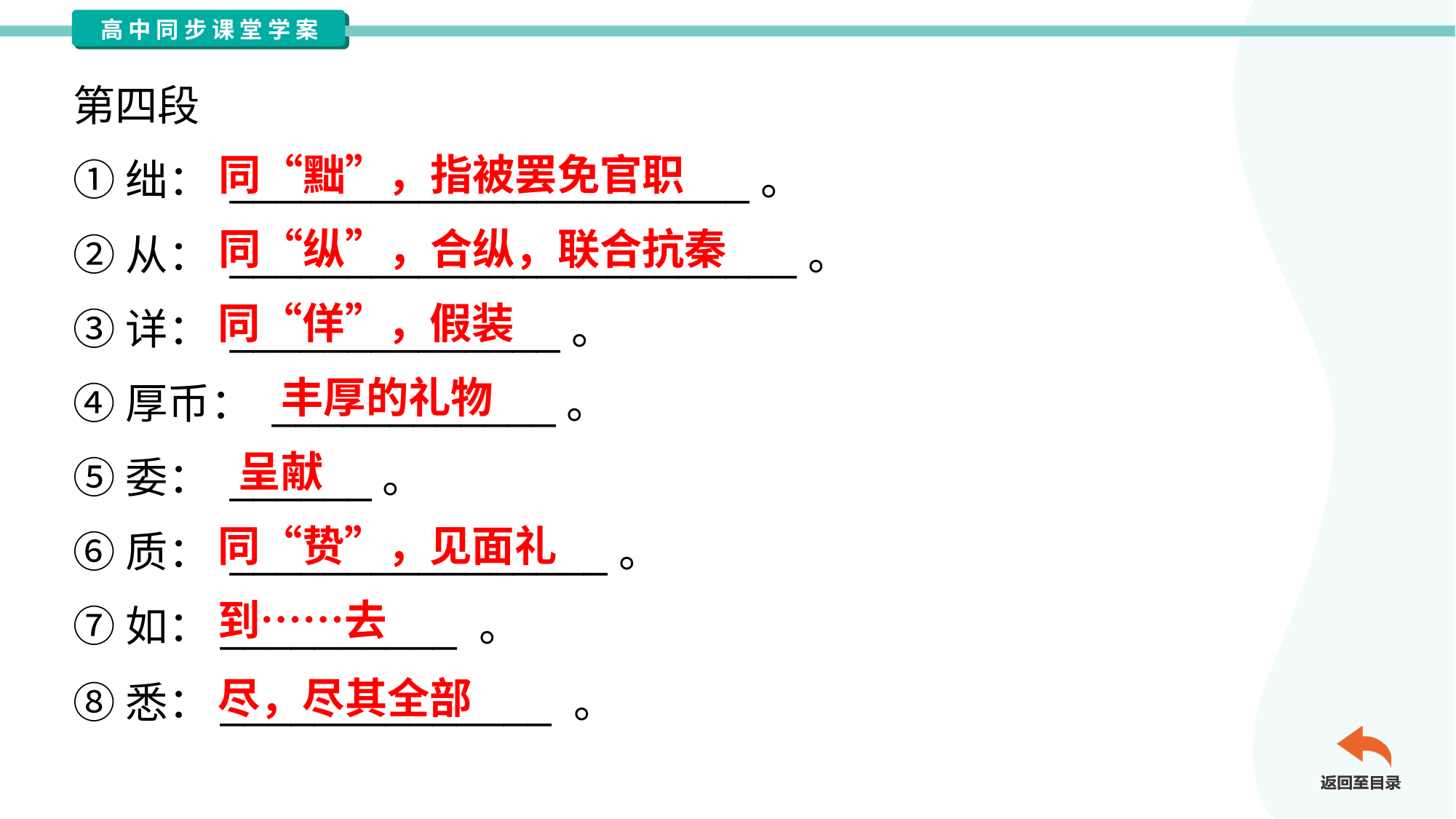

第四段
①绌： ______________________。
②从： ________________________。
③详： ______________。
④厚币： ____________。
⑤委： ______。
⑥质： ________________。
⑦如：__________ 。
同“黜”，指被罢免官职
同“纵”，合纵，联合抗秦
同“佯”，假装
丰厚的礼物
呈献
同“贽”，见面礼
到……去
尽，尽其全部
⑧悉：______________ 。